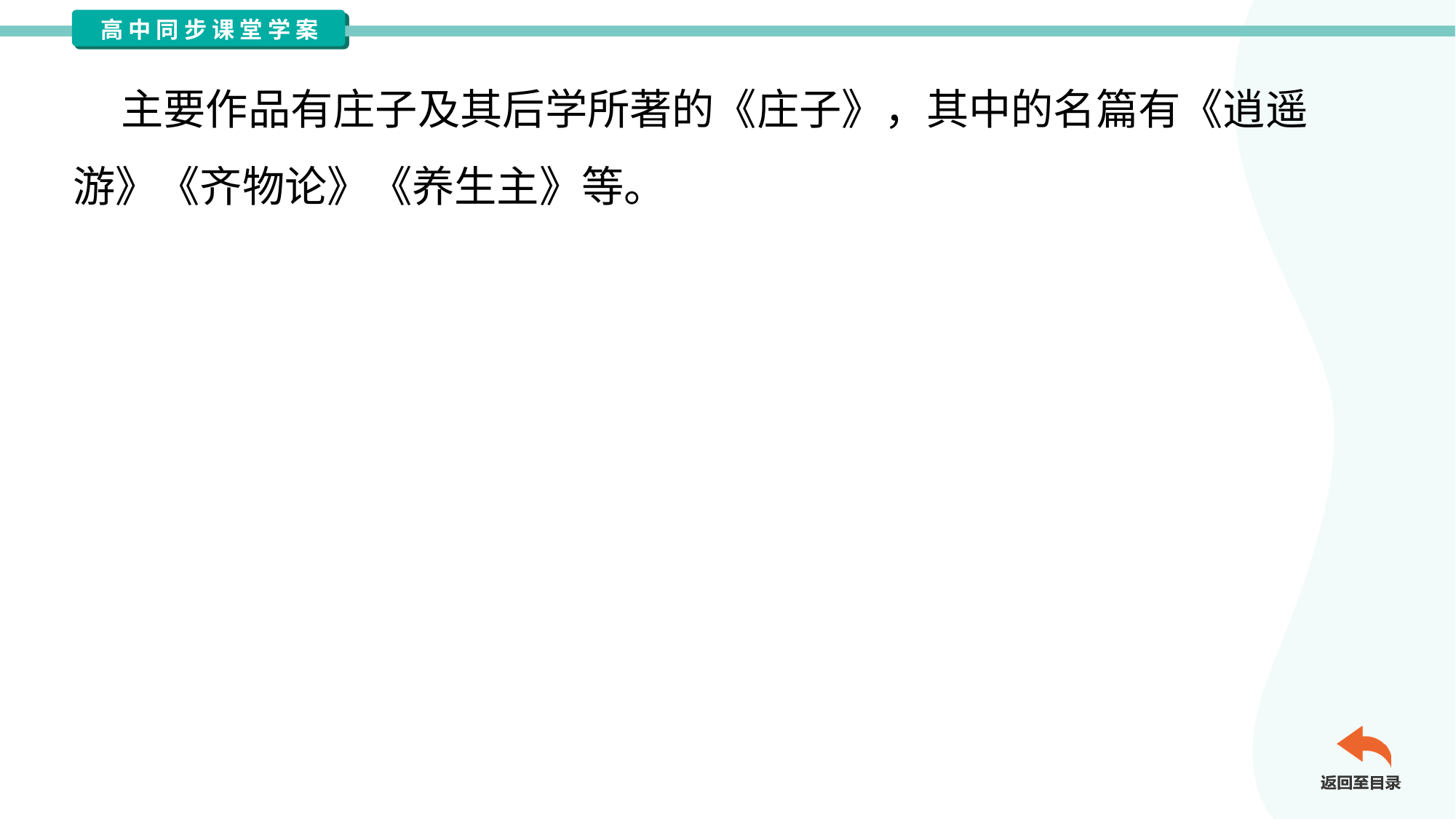

主要作品有庄子及其后学所著的《庄子》，其中的名篇有《逍遥
游》《齐物论》《养生主》等。